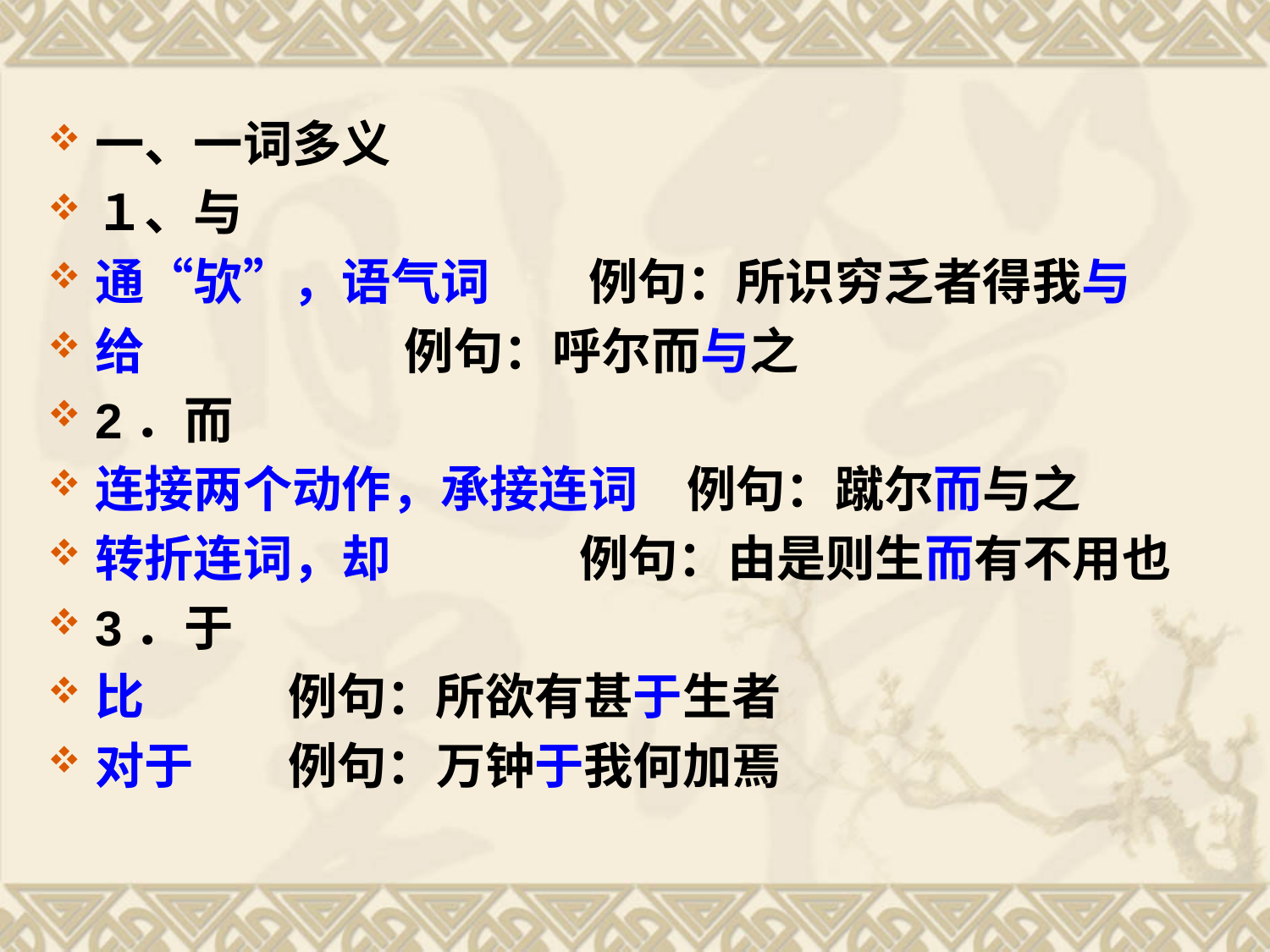

一、一词多义
１、与
通“欤”，语气词　　例句：所识穷乏者得我与
给　　　          例句：呼尔而与之
2．而
连接两个动作，承接连词　例句：蹴尔而与之
转折连词，却　　        例句：由是则生而有不用也
3．于
比　　    例句：所欲有甚于生者
对于　    例句：万钟于我何加焉